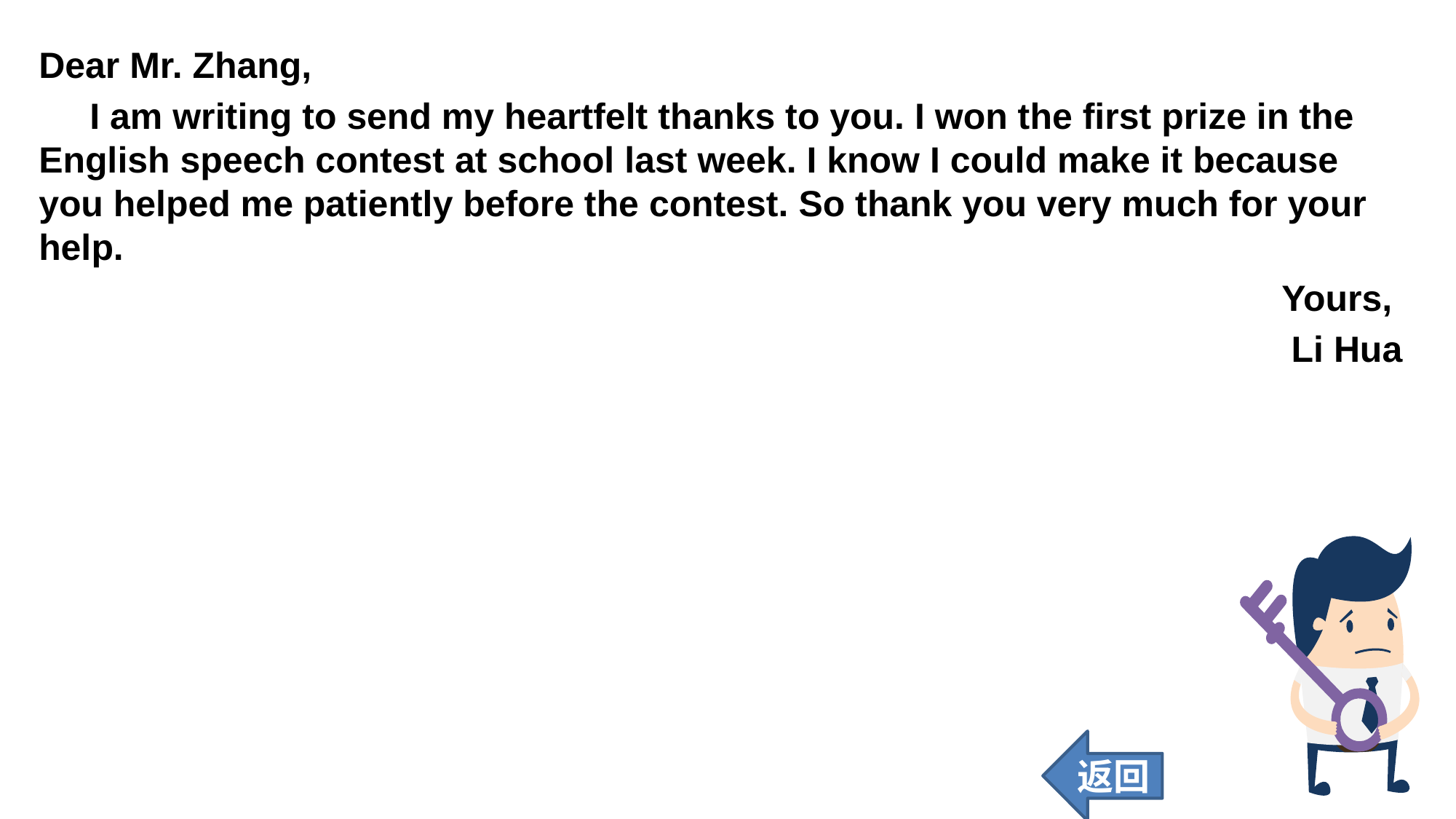

Dear Mr. Zhang,
     I am writing to send my heartfelt thanks to you. I won the first prize in the English speech contest at school last week. I know I could make it because you helped me patiently before the contest. So thank you very much for your help.
Yours,
Li Hua

返回
60